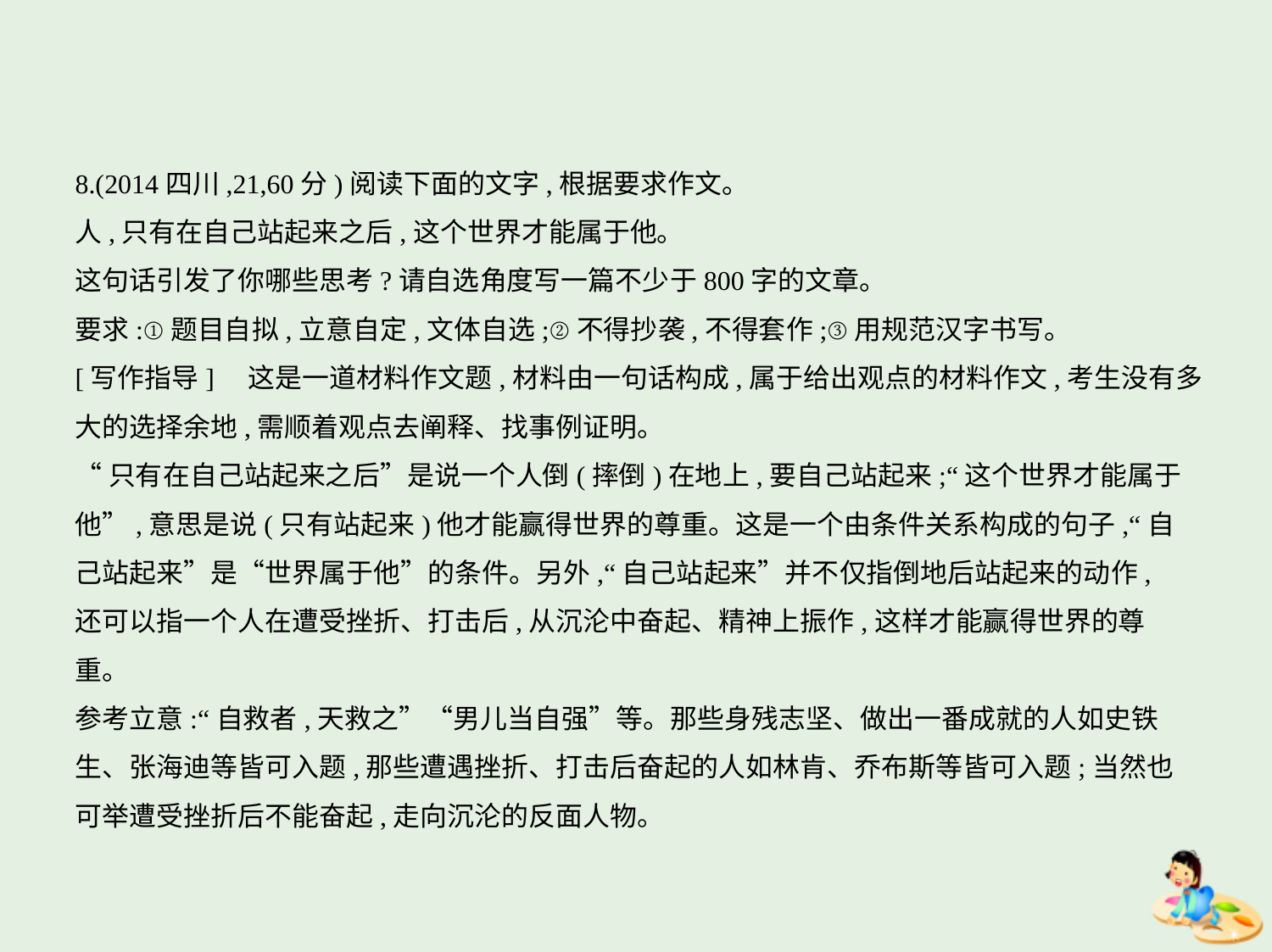

8.(2014四川,21,60分)阅读下面的文字,根据要求作文。
人,只有在自己站起来之后,这个世界才能属于他。
这句话引发了你哪些思考?请自选角度写一篇不少于800字的文章。
要求:①题目自拟,立意自定,文体自选;②不得抄袭,不得套作;③用规范汉字书写。
[写作指导]　这是一道材料作文题,材料由一句话构成,属于给出观点的材料作文,考生没有多
大的选择余地,需顺着观点去阐释、找事例证明。
“只有在自己站起来之后”是说一个人倒(摔倒)在地上,要自己站起来;“这个世界才能属于
他”,意思是说(只有站起来)他才能赢得世界的尊重。这是一个由条件关系构成的句子,“自
己站起来”是“世界属于他”的条件。另外,“自己站起来”并不仅指倒地后站起来的动作,
还可以指一个人在遭受挫折、打击后,从沉沦中奋起、精神上振作,这样才能赢得世界的尊
重。
参考立意:“自救者,天救之”“男儿当自强”等。那些身残志坚、做出一番成就的人如史铁
生、张海迪等皆可入题,那些遭遇挫折、打击后奋起的人如林肯、乔布斯等皆可入题;当然也
可举遭受挫折后不能奋起,走向沉沦的反面人物。